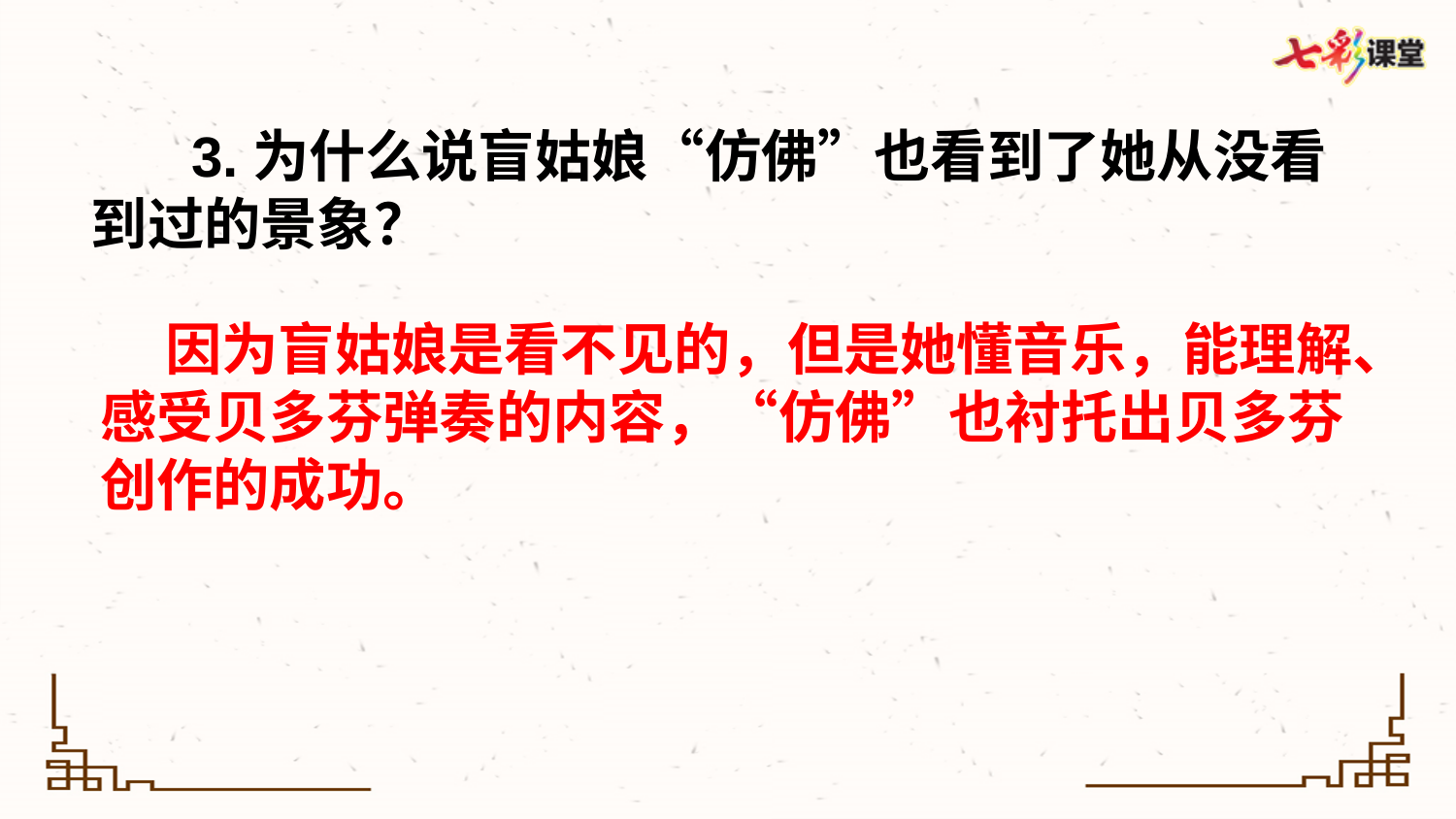

3.为什么说盲姑娘“仿佛”也看到了她从没看到过的景象？
    因为盲姑娘是看不见的，但是她懂音乐，能理解、感受贝多芬弹奏的内容，“仿佛”也衬托出贝多芬创作的成功。